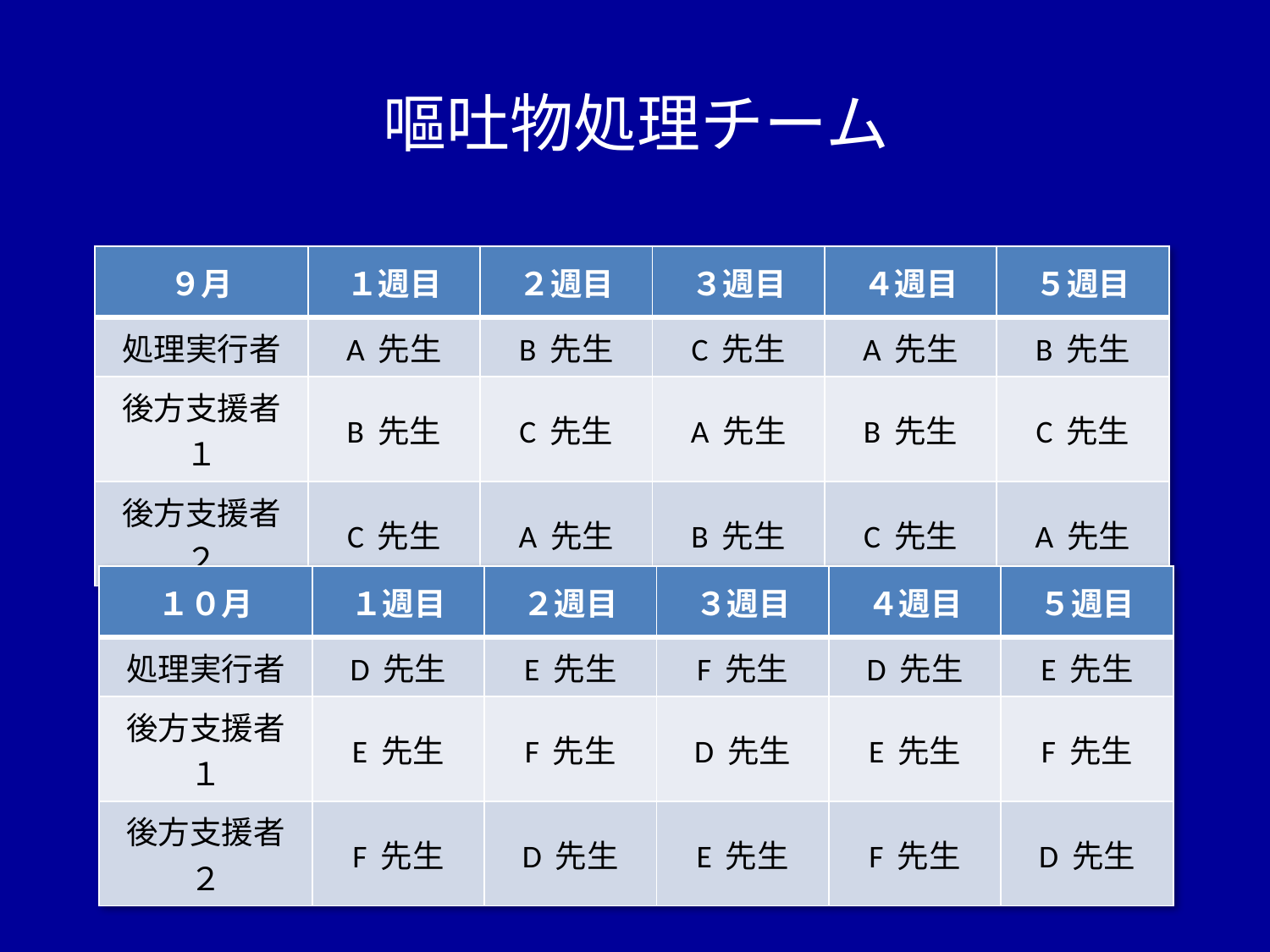

# 嘔吐物処理チーム
| ９月 | １週目 | ２週目 | ３週目 | ４週目 | ５週目 |
| --- | --- | --- | --- | --- | --- |
| 処理実行者 | A 先生 | B 先生 | C 先生 | A 先生 | B 先生 |
| 後方支援者１ | B 先生 | C 先生 | A 先生 | B 先生 | C 先生 |
| 後方支援者２ | C 先生 | A 先生 | B 先生 | C 先生 | A 先生 |
| １０月 | １週目 | ２週目 | ３週目 | ４週目 | ５週目 |
| --- | --- | --- | --- | --- | --- |
| 処理実行者 | D 先生 | E 先生 | F 先生 | D 先生 | E 先生 |
| 後方支援者１ | E 先生 | F 先生 | D 先生 | E 先生 | F 先生 |
| 後方支援者２ | F 先生 | D 先生 | E 先生 | F 先生 | D 先生 |